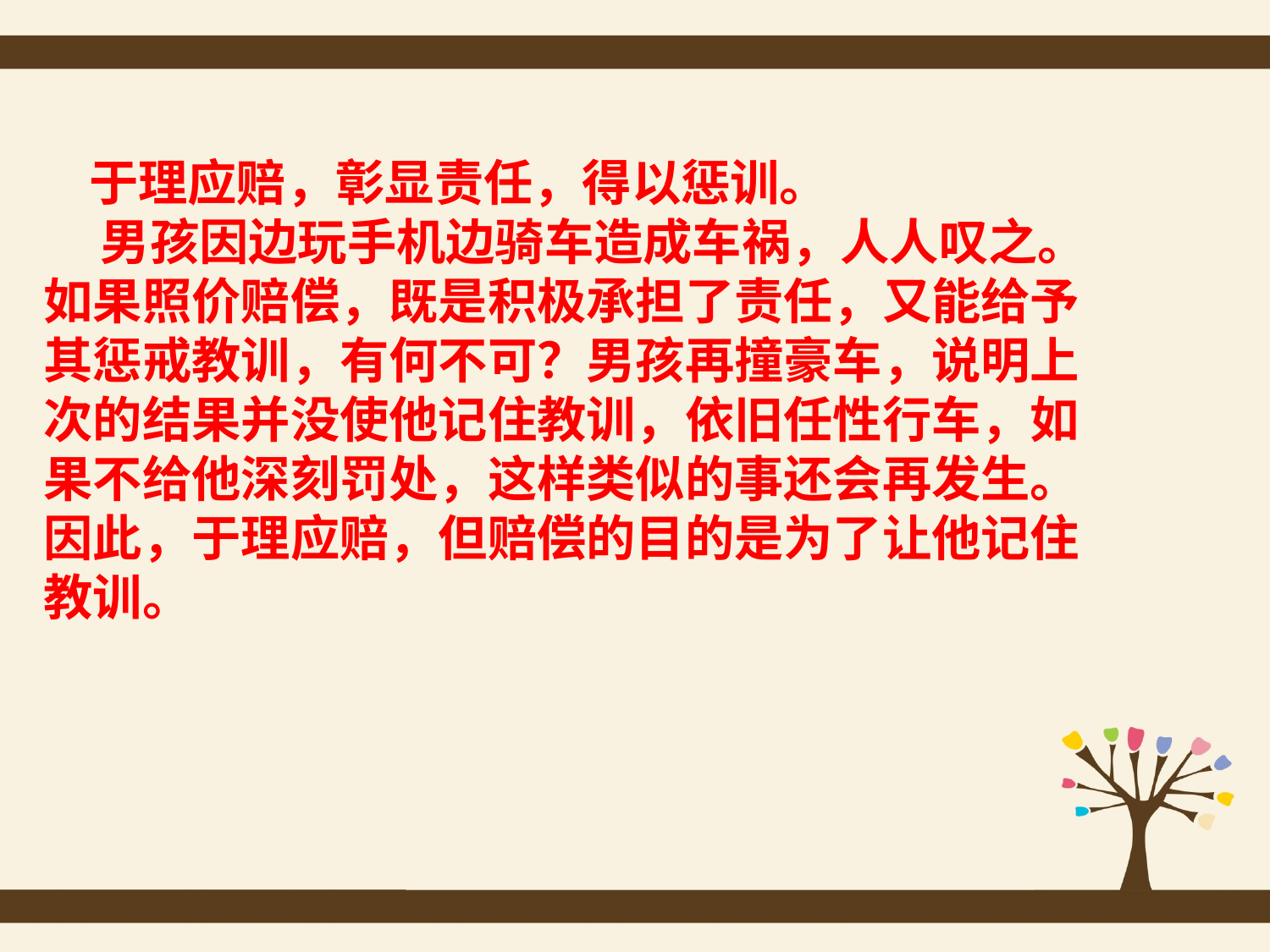

于理应赔，彰显责任，得以惩训。    男孩因边玩手机边骑车造成车祸，人人叹之。如果照价赔偿，既是积极承担了责任，又能给予其惩戒教训，有何不可？男孩再撞豪车，说明上次的结果并没使他记住教训，依旧任性行车，如果不给他深刻罚处，这样类似的事还会再发生。因此，于理应赔，但赔偿的目的是为了让他记住教训。